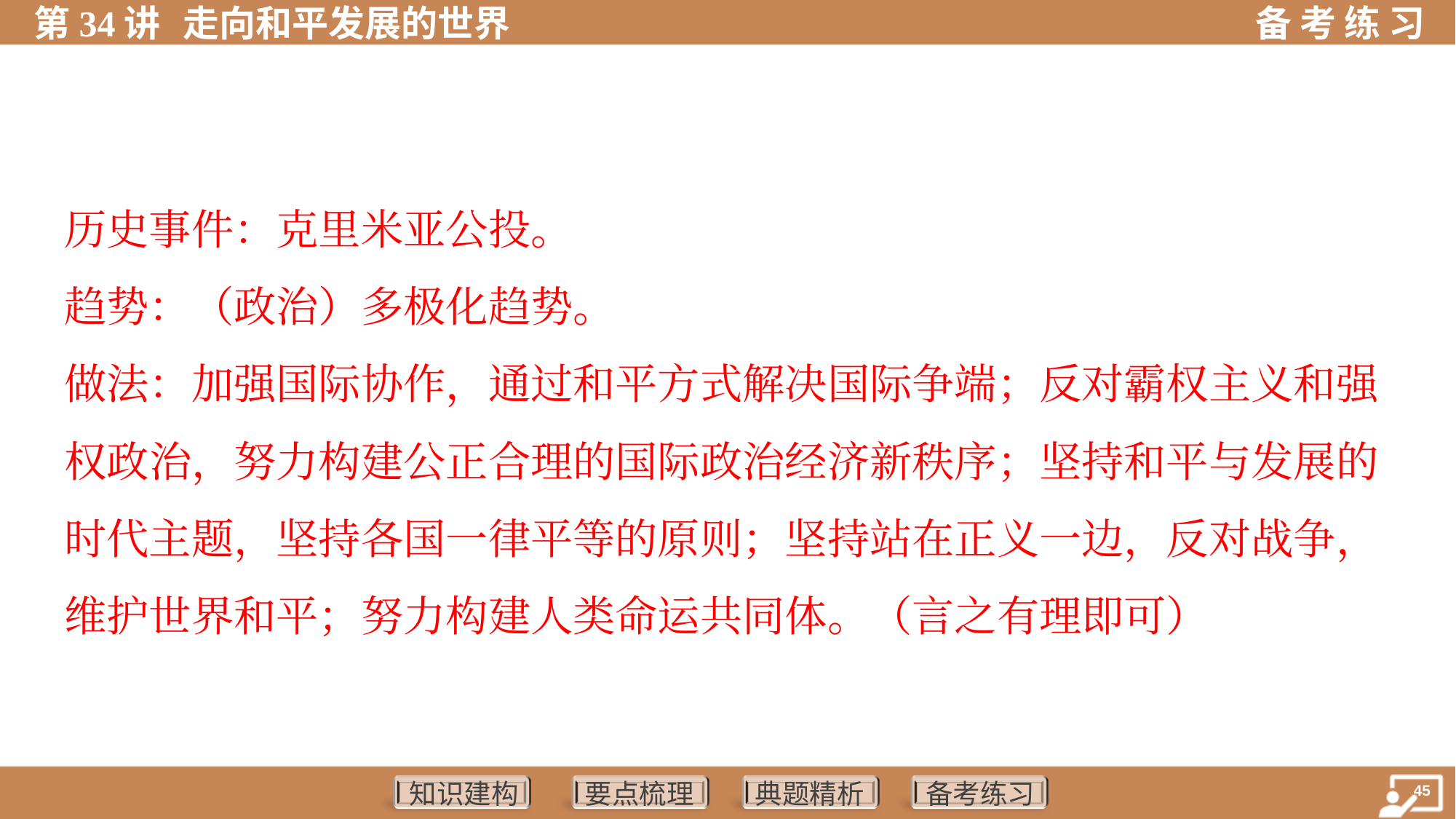

历史事件：克里米亚公投。
趋势：（政治）多极化趋势。
做法：加强国际协作，通过和平方式解决国际争端；反对霸权主义和强
权政治，努力构建公正合理的国际政治经济新秩序；坚持和平与发展的
时代主题，坚持各国一律平等的原则；坚持站在正义一边，反对战争，
维护世界和平；努力构建人类命运共同体。（言之有理即可）